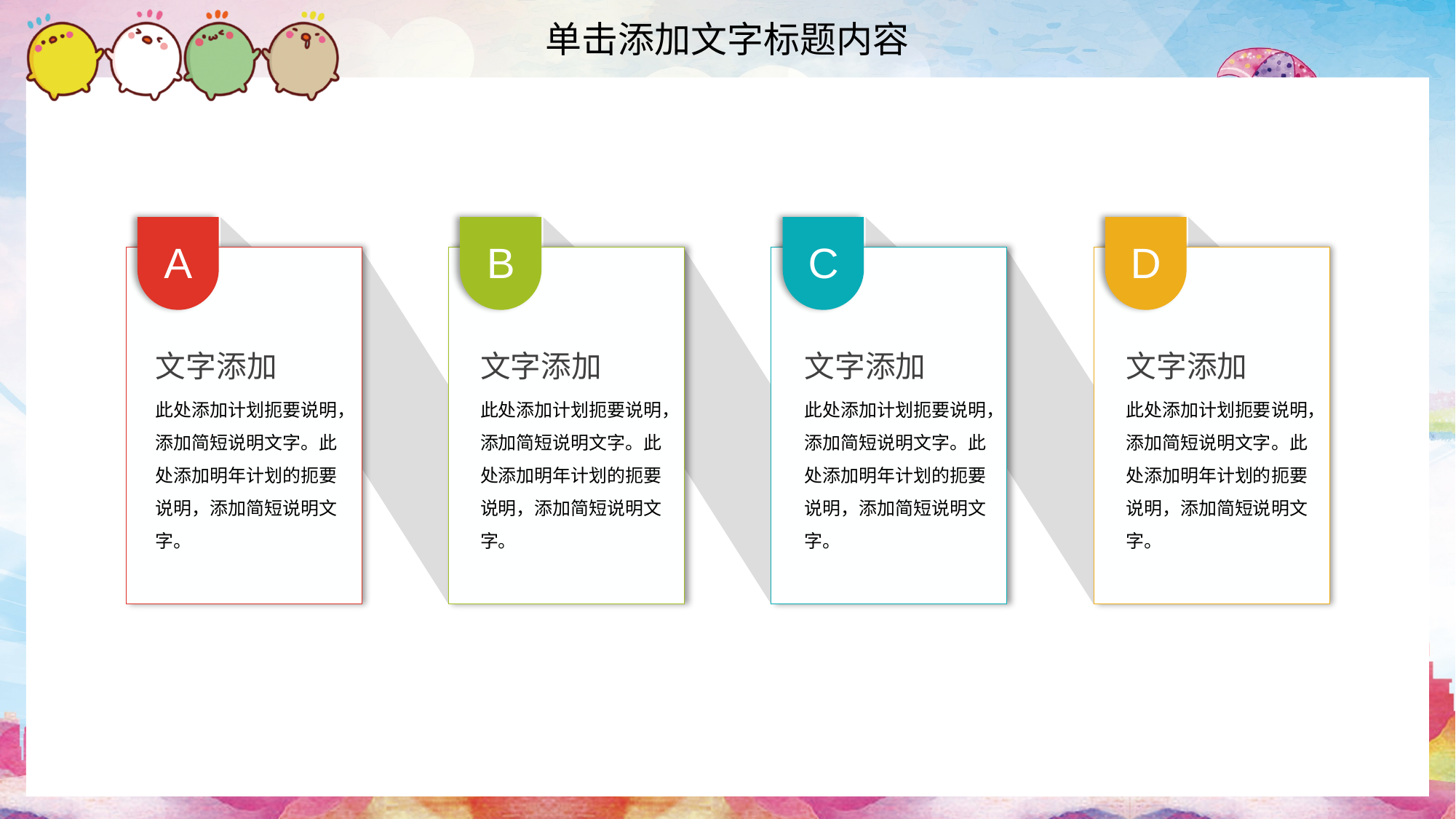

A

B

C

D

文字添加
此处添加计划扼要说明，添加简短说明文字。此处添加明年计划的扼要说明，添加简短说明文字。
文字添加
此处添加计划扼要说明，添加简短说明文字。此处添加明年计划的扼要说明，添加简短说明文字。
文字添加
此处添加计划扼要说明，添加简短说明文字。此处添加明年计划的扼要说明，添加简短说明文字。
文字添加
此处添加计划扼要说明，添加简短说明文字。此处添加明年计划的扼要说明，添加简短说明文字。